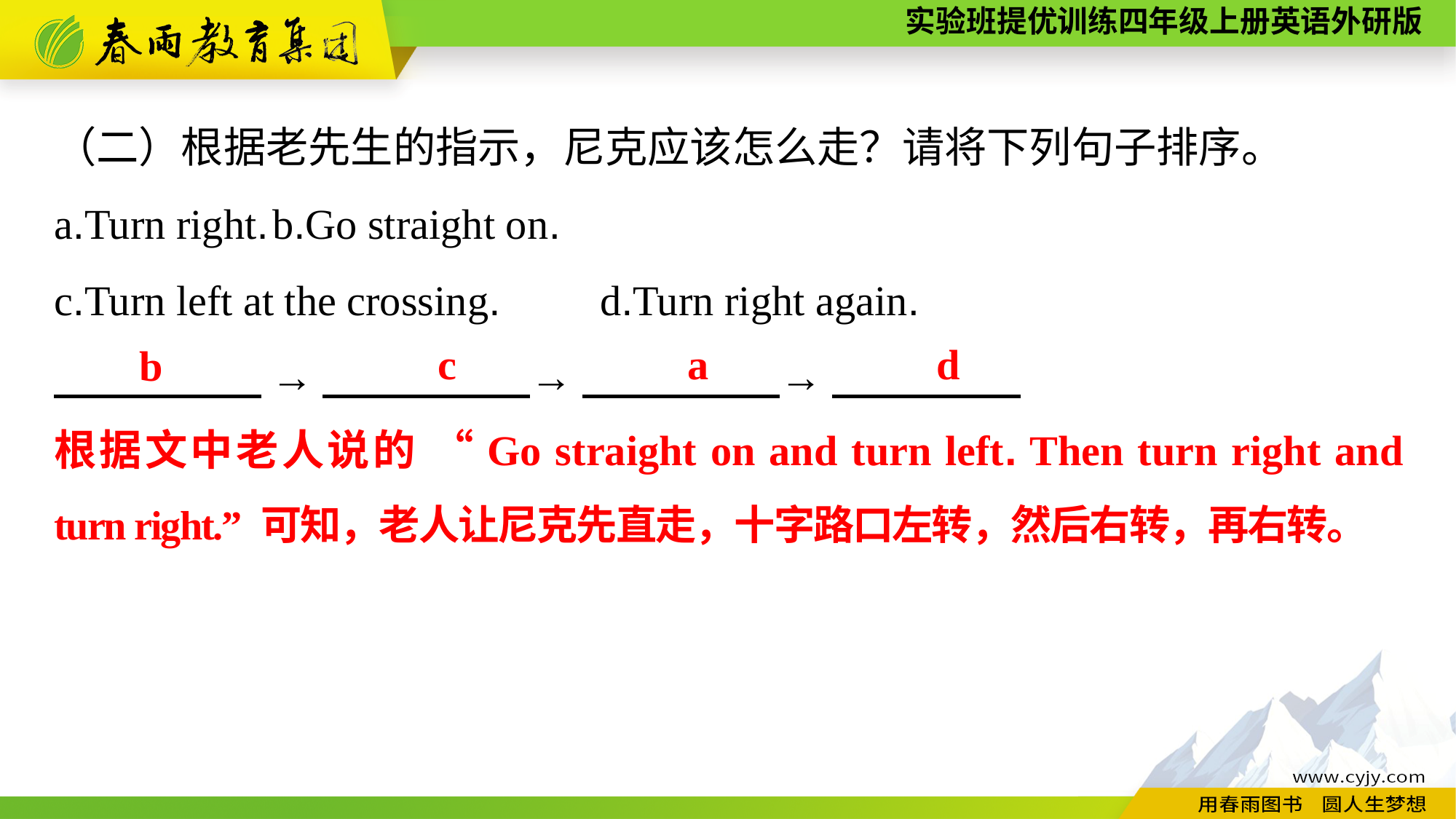

（二）根据老先生的指示，尼克应该怎么走？请将下列句子排序。
a.Turn right.	b.Go straight on.
c.Turn left at the crossing.	d.Turn right again.
　　    　　 → 　    　　　→ 　　   　　→ 　　　  　.
d
c
a
 b
根据文中老人说的 “Go straight on and turn left. Then turn right and turn right.” 可知，老人让尼克先直走，十字路口左转，然后右转，再右转。